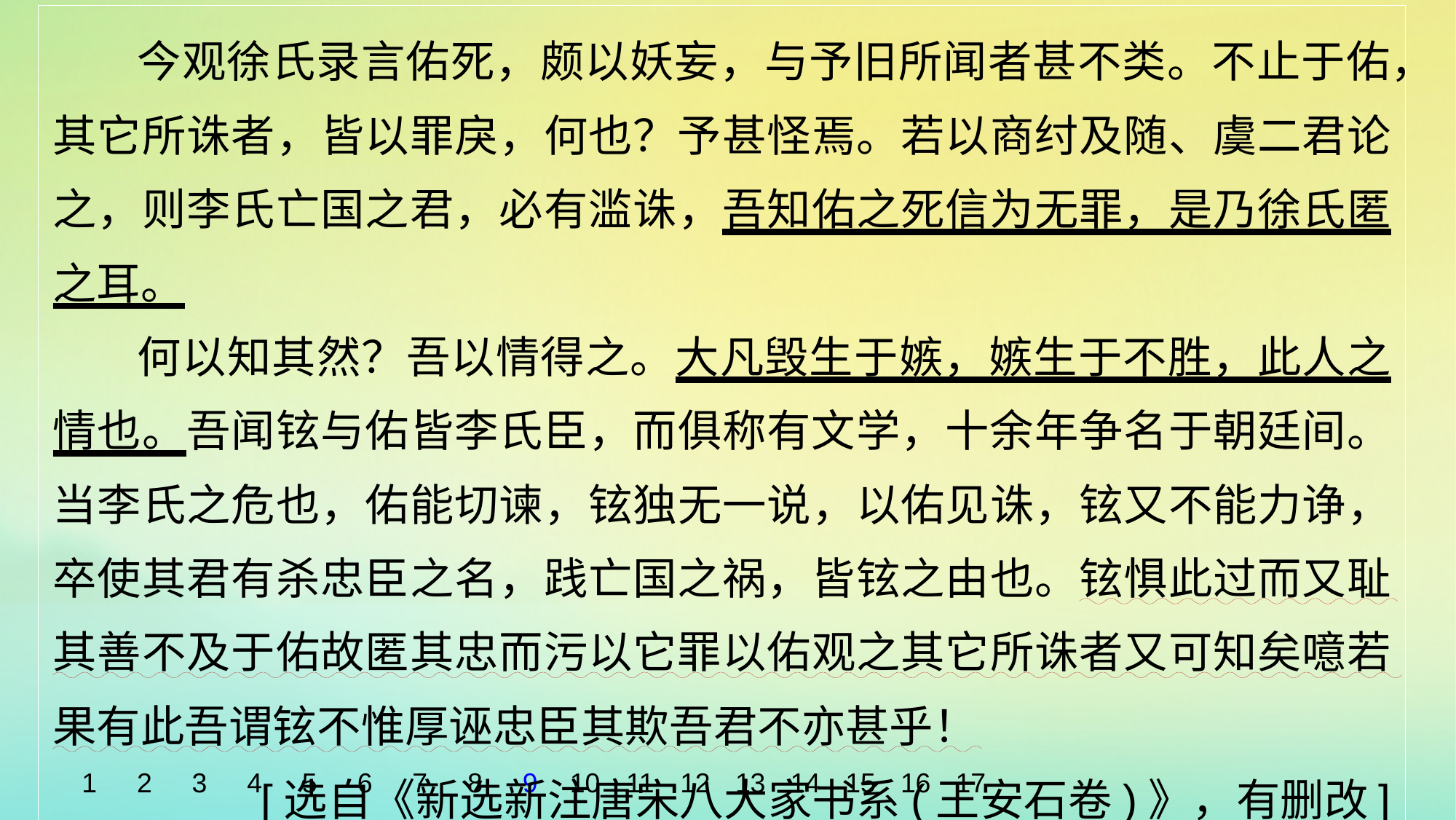

今观徐氏录言佑死，颇以妖妄，与予旧所闻者甚不类。不止于佑，其它所诛者，皆以罪戾，何也？予甚怪焉。若以商纣及随、虞二君论之，则李氏亡国之君，必有滥诛，吾知佑之死信为无罪，是乃徐氏匿之耳。
何以知其然？吾以情得之。大凡毁生于嫉，嫉生于不胜，此人之情也。吾闻铉与佑皆李氏臣，而俱称有文学，十余年争名于朝廷间。当李氏之危也，佑能切谏，铉独无一说，以佑见诛，铉又不能力诤，卒使其君有杀忠臣之名，践亡国之祸，皆铉之由也。铉惧此过而又耻其善不及于佑故匿其忠而污以它罪以佑观之其它所诛者又可知矣噫若果有此吾谓铉不惟厚诬忠臣其欺吾君不亦甚乎！
[选自《新选新注唐宋八大家书系(王安石卷)》，有删改]
1
2
3
4
5
6
7
8
9
10
11
12
13
14
15
16
17